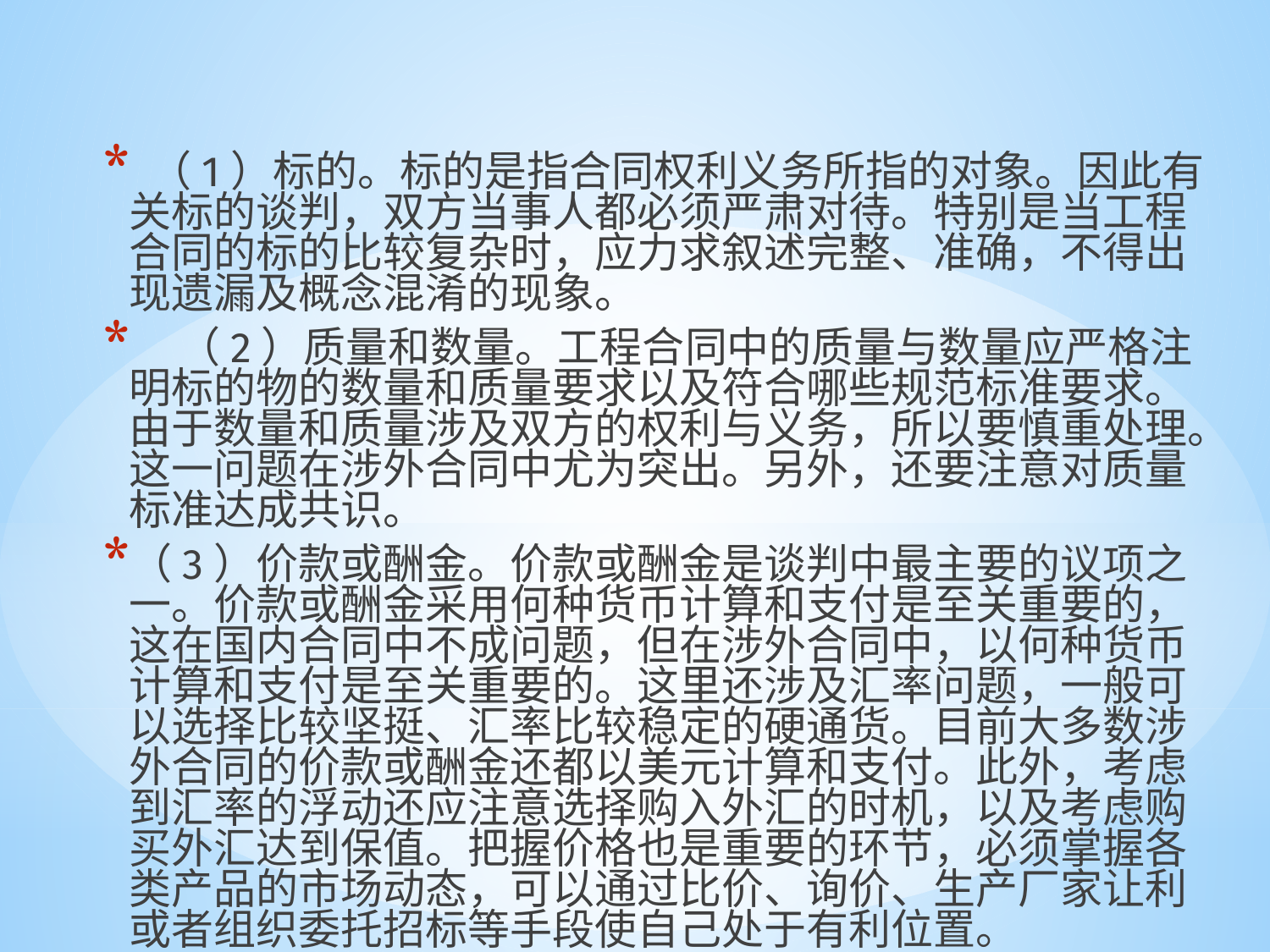

（1）标的。标的是指合同权利义务所指的对象。因此有关标的谈判，双方当事人都必须严肃对待。特别是当工程合同的标的比较复杂时，应力求叙述完整、准确，不得出现遗漏及概念混淆的现象。
    （2）质量和数量。工程合同中的质量与数量应严格注明标的物的数量和质量要求以及符合哪些规范标准要求。由于数量和质量涉及双方的权利与义务，所以要慎重处理。这一问题在涉外合同中尤为突出。另外，还要注意对质量标准达成共识。
（3）价款或酬金。价款或酬金是谈判中最主要的议项之一。价款或酬金采用何种货币计算和支付是至关重要的，这在国内合同中不成问题，但在涉外合同中，以何种货币计算和支付是至关重要的。这里还涉及汇率问题，一般可以选择比较坚挺、汇率比较稳定的硬通货。目前大多数涉外合同的价款或酬金还都以美元计算和支付。此外，考虑到汇率的浮动还应注意选择购入外汇的时机，以及考虑购买外汇达到保值。把握价格也是重要的环节，必须掌握各类产品的市场动态，可以通过比价、询价、生产厂家让利或者组织委托招标等手段使自己处于有利位置。
#